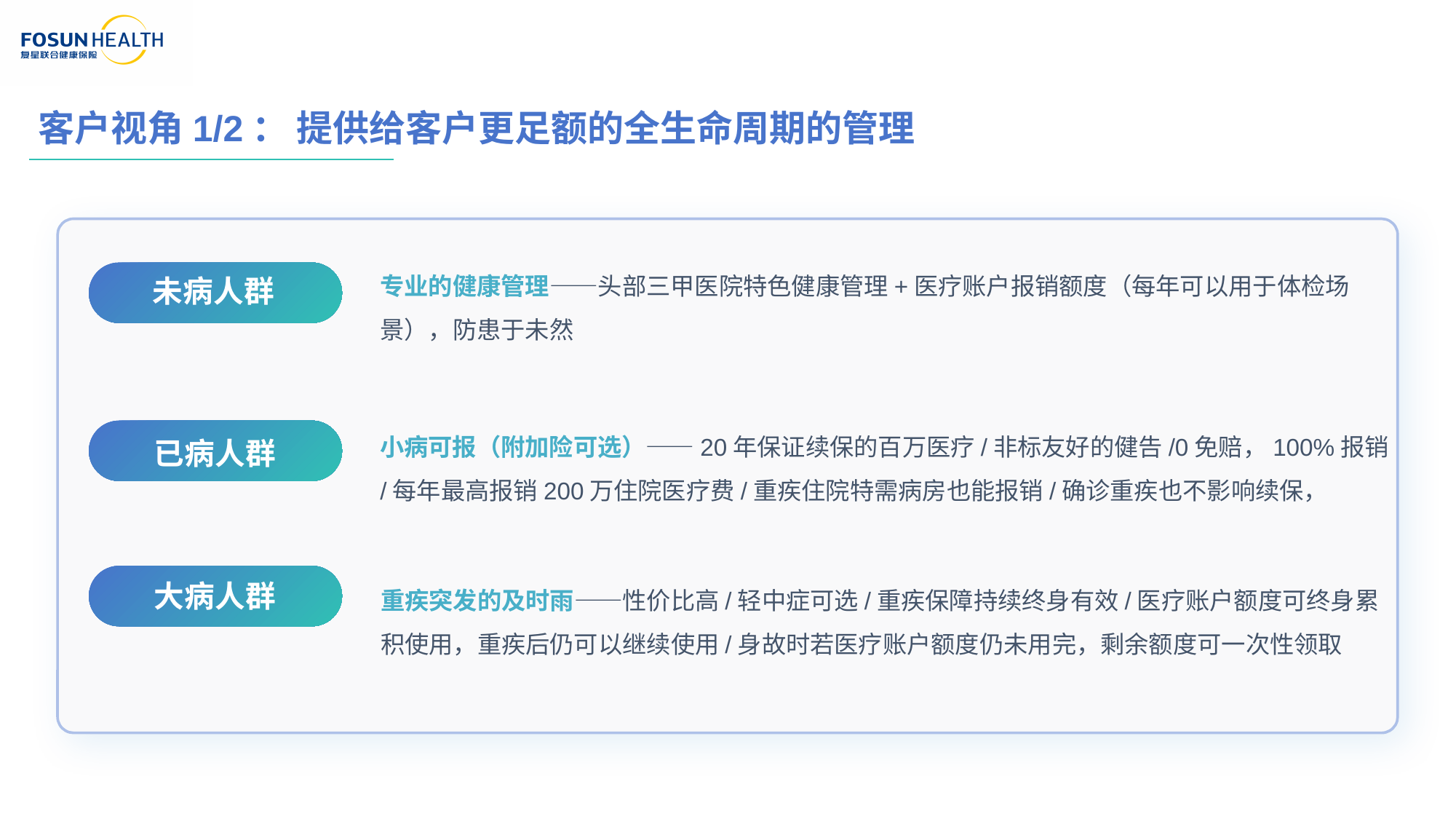

客户视角1/2： 提供给客户更足额的全生命周期的管理

专业的健康管理——头部三甲医院特色健康管理+医疗账户报销额度（每年可以用于体检场景），防患于未然

未病人群
小病可报（附加险可选）——20年保证续保的百万医疗/非标友好的健告/0免赔，100%报销/每年最高报销200万住院医疗费/重疾住院特需病房也能报销/确诊重疾也不影响续保，

已病人群
重疾突发的及时雨——性价比高/轻中症可选/重疾保障持续终身有效/医疗账户额度可终身累积使用，重疾后仍可以继续使用/身故时若医疗账户额度仍未用完，剩余额度可一次性领取

大病人群
34